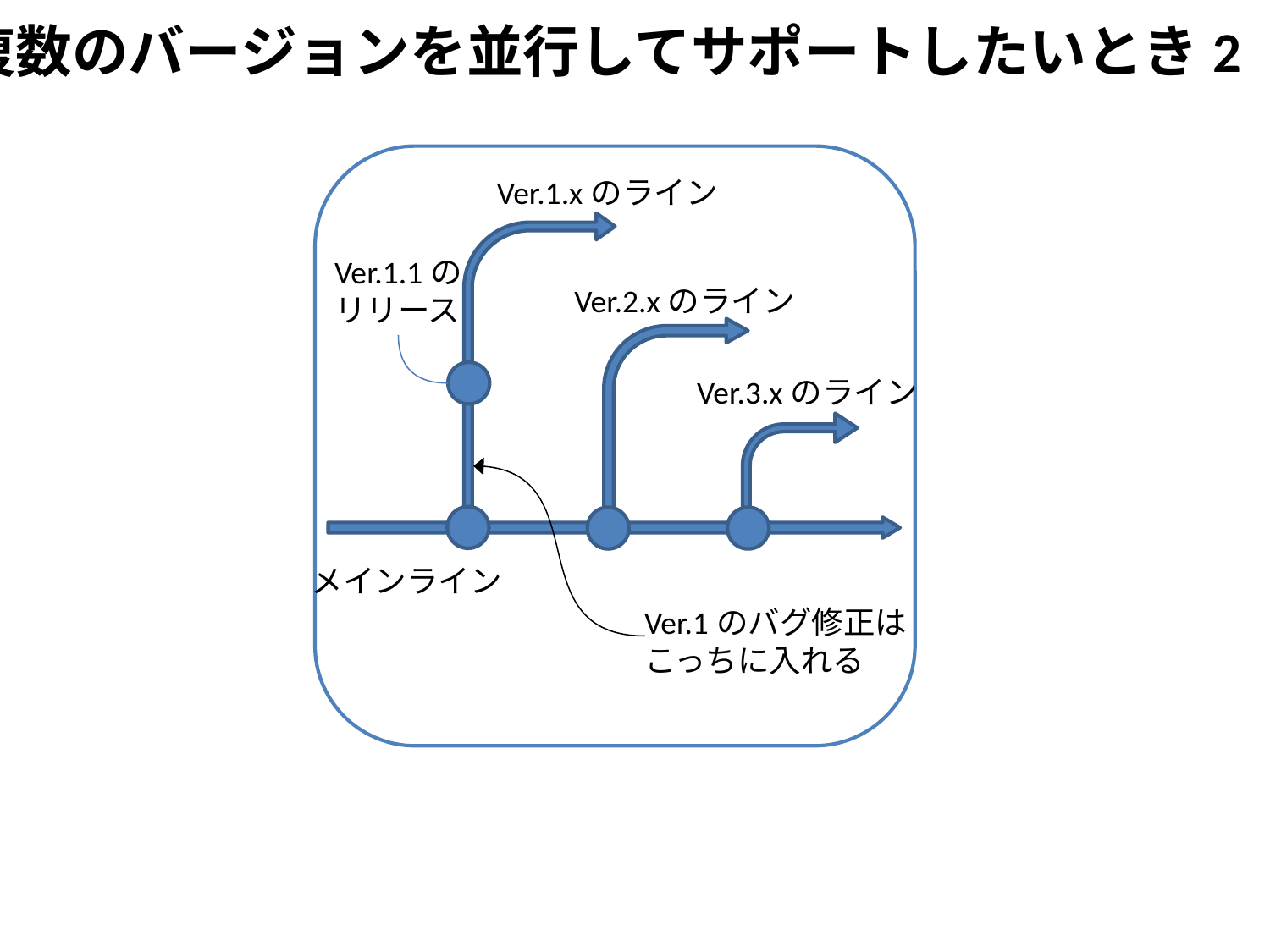

複数のバージョンを並行してサポートしたいとき2

Ver.1.xのライン

Ver.1.1の
リリース
Ver.2.xのライン

Ver.3.xのライン

メインライン
Ver.1のバグ修正は
こっちに入れる